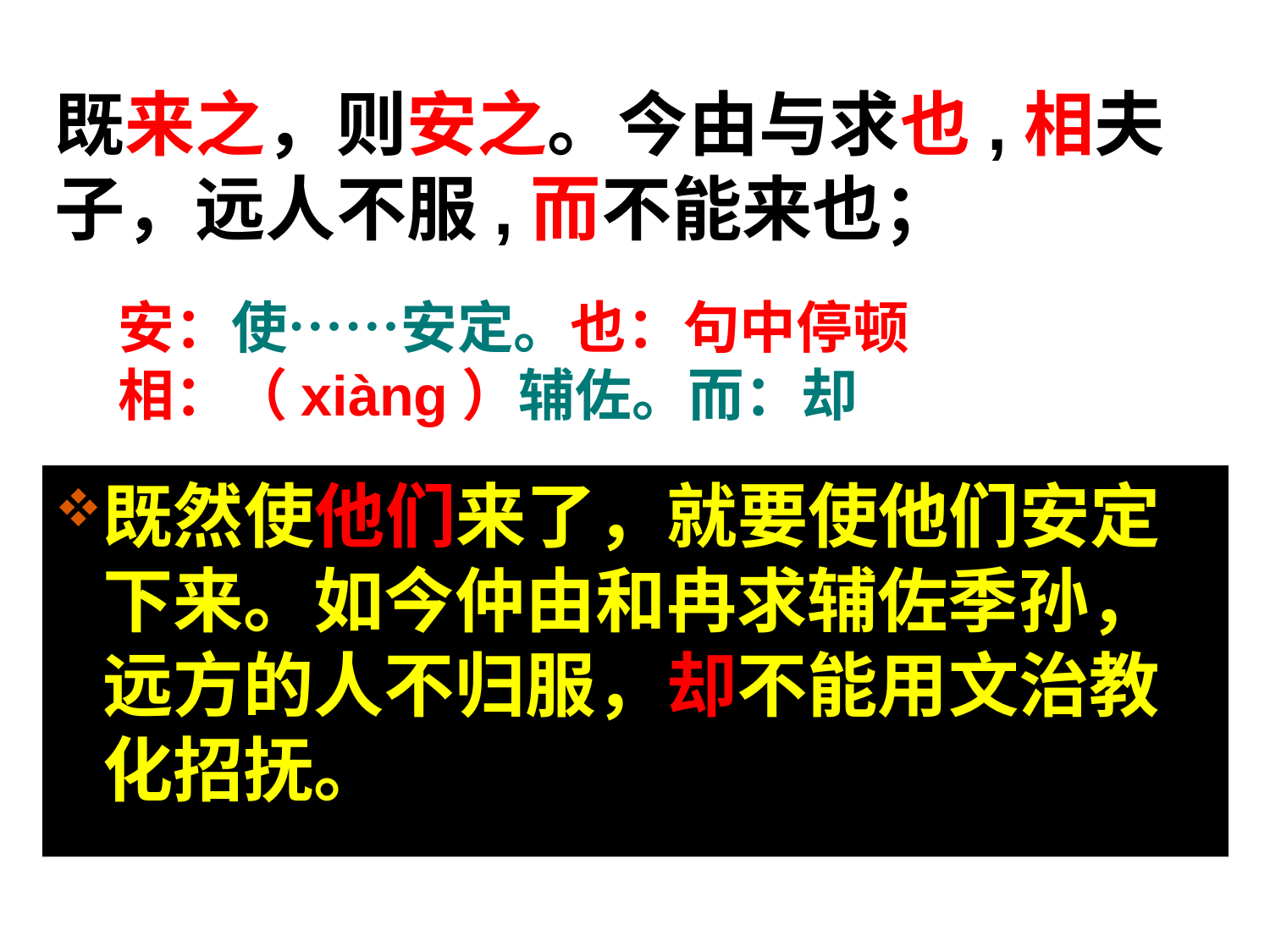

# 既来之，则安之。今由与求也,相夫子，远人不服,而不能来也；
安：使……安定。也：句中停顿
相：（xiàng）辅佐。而：却
既然使他们来了，就要使他们安定下来。如今仲由和冉求辅佐季孙，远方的人不归服，却不能用文治教化招抚。